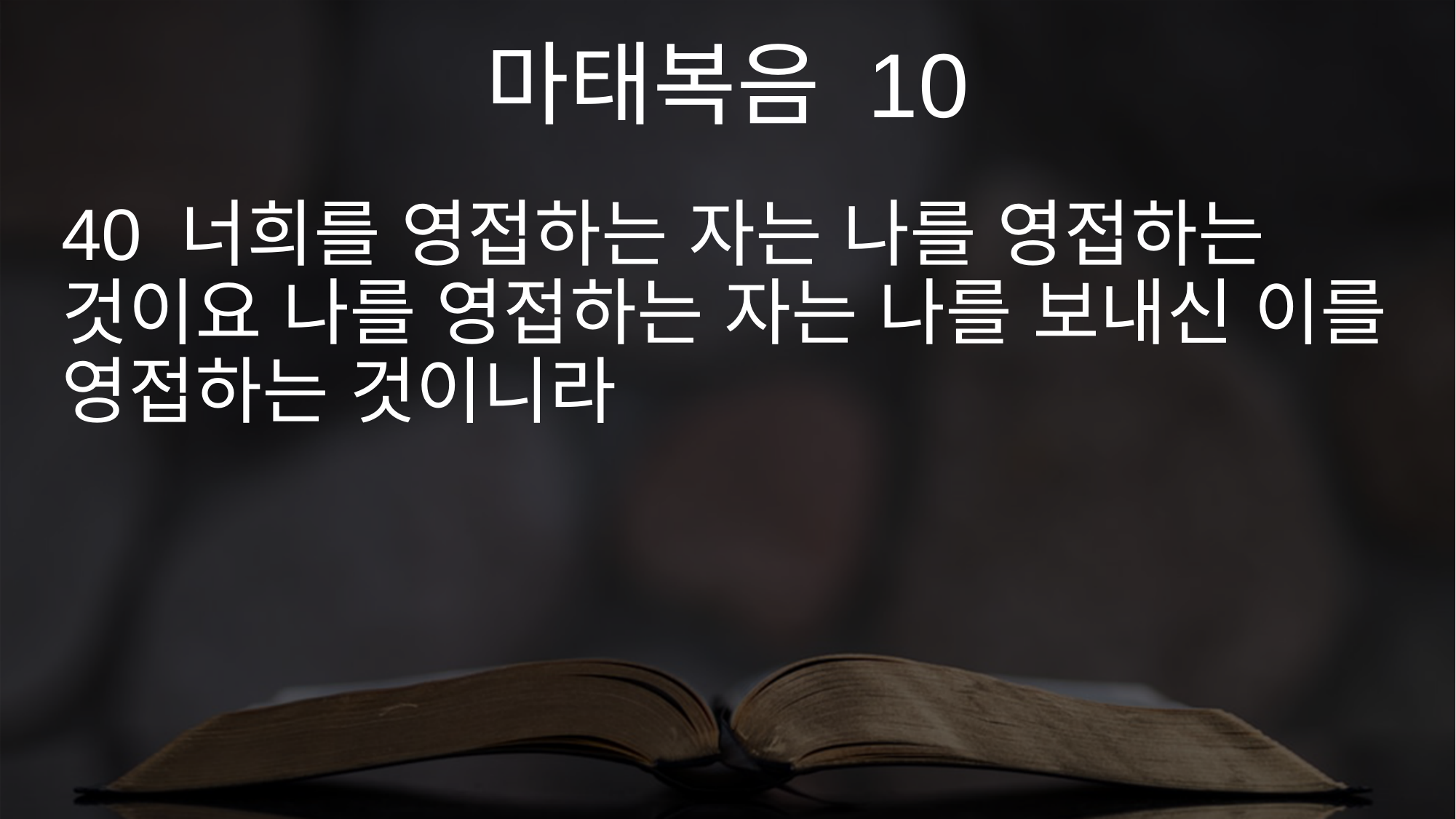

마태복음 10
40 너희를 영접하는 자는 나를 영접하는 것이요 나를 영접하는 자는 나를 보내신 이를 영접하는 것이니라